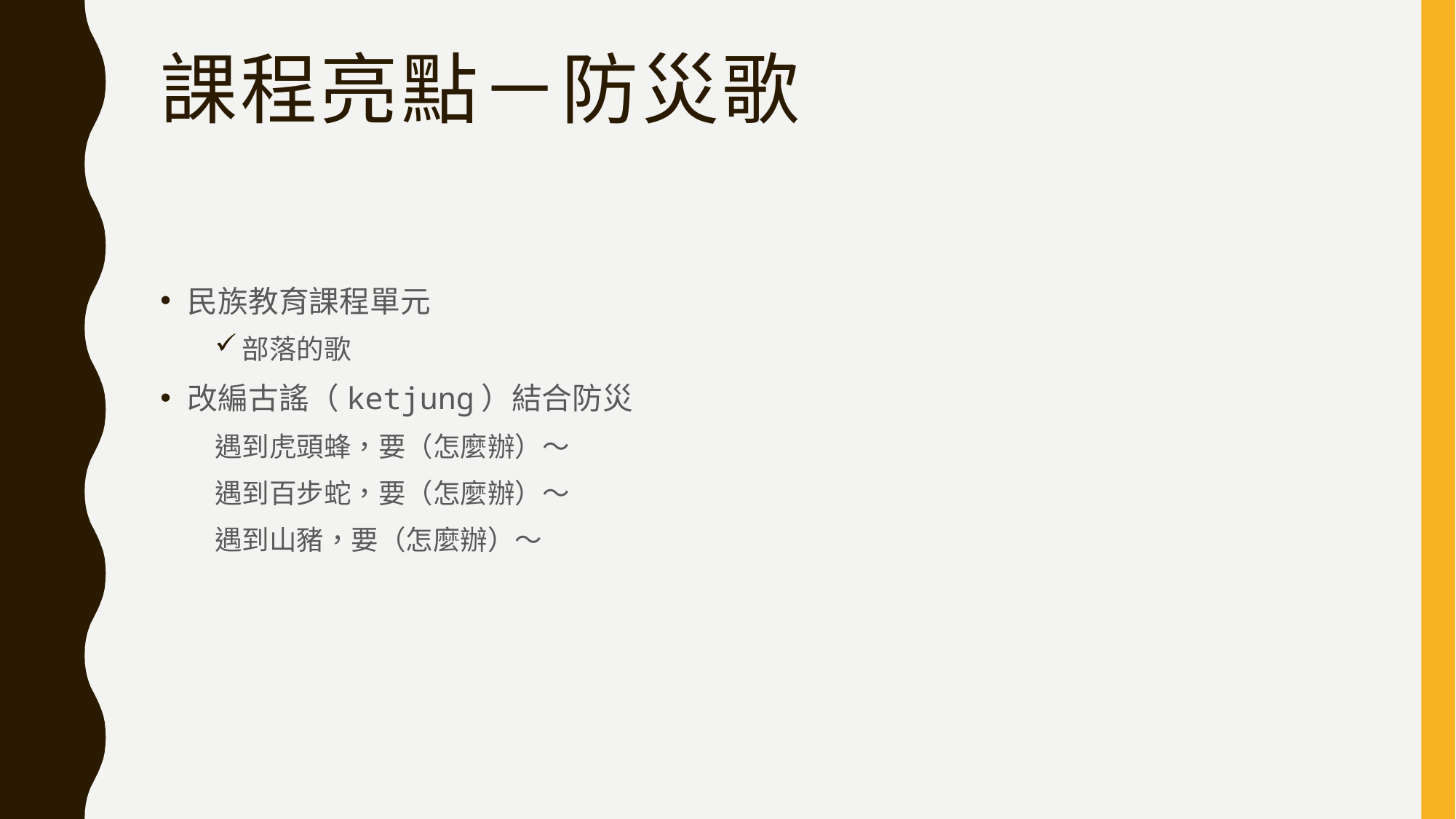

# 課程亮點－防災歌
民族教育課程單元
部落的歌
改編古謠（ketjung）結合防災
遇到虎頭蜂，要（怎麼辦）～
遇到百步蛇，要（怎麼辦）～
遇到山豬，要（怎麼辦）～